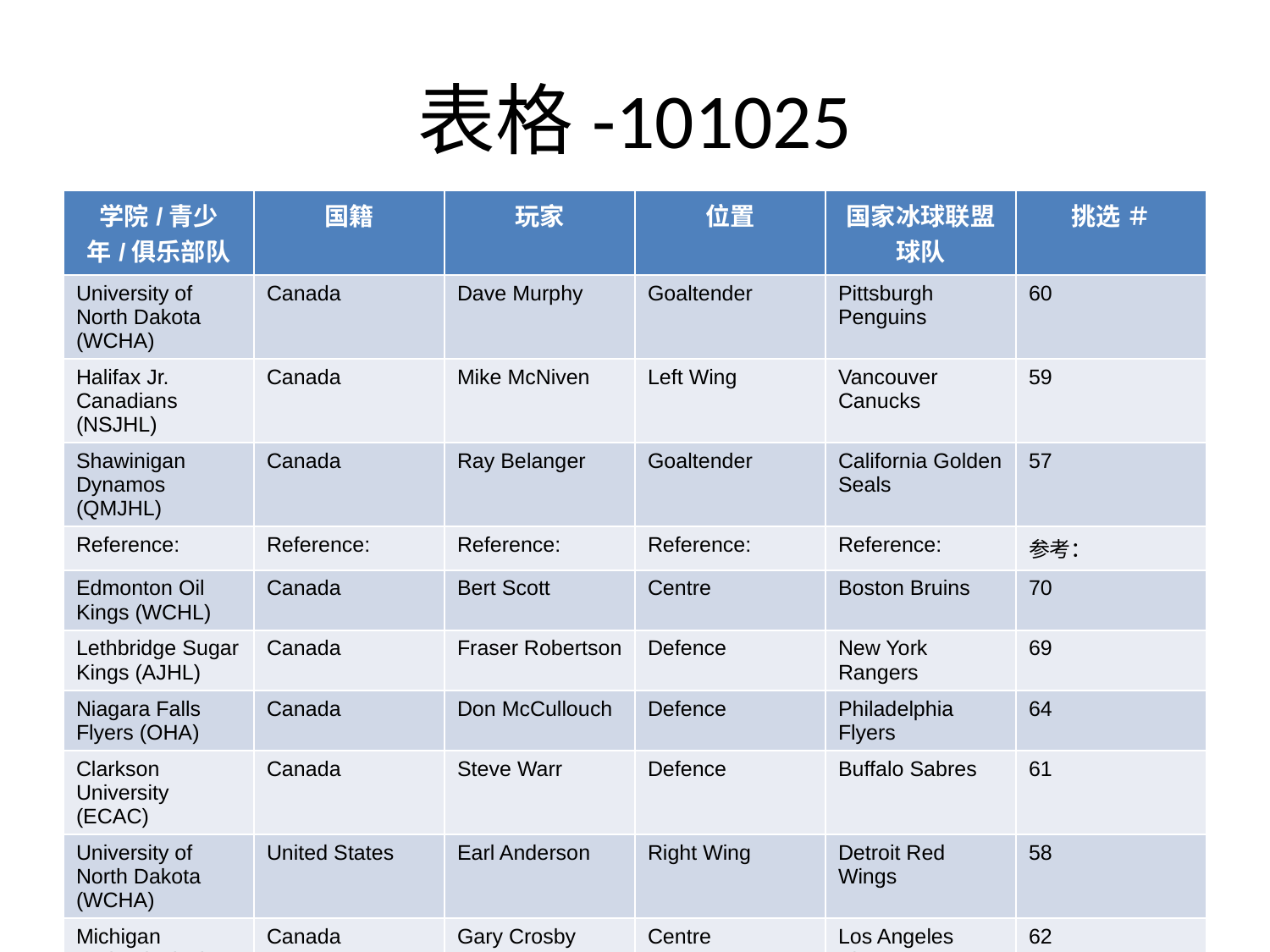

# 表格-101025
| 学院/青少年/俱乐部队 | 国籍 | 玩家 | 位置 | 国家冰球联盟球队 | 挑选 ＃ |
| --- | --- | --- | --- | --- | --- |
| University of North Dakota (WCHA) | Canada | Dave Murphy | Goaltender | Pittsburgh Penguins | 60 |
| Halifax Jr. Canadians (NSJHL) | Canada | Mike McNiven | Left Wing | Vancouver Canucks | 59 |
| Shawinigan Dynamos (QMJHL) | Canada | Ray Belanger | Goaltender | California Golden Seals | 57 |
| Reference: | Reference: | Reference: | Reference: | Reference: | 参考： |
| Edmonton Oil Kings (WCHL) | Canada | Bert Scott | Centre | Boston Bruins | 70 |
| Lethbridge Sugar Kings (AJHL) | Canada | Fraser Robertson | Defence | New York Rangers | 69 |
| Niagara Falls Flyers (OHA) | Canada | Don McCullouch | Defence | Philadelphia Flyers | 64 |
| Clarkson University (ECAC) | Canada | Steve Warr | Defence | Buffalo Sabres | 61 |
| University of North Dakota (WCHA) | United States | Earl Anderson | Right Wing | Detroit Red Wings | 58 |
| Michigan Technological University (WCHA) | Canada | Gary Crosby | Centre | Los Angeles Kings | 62 |
| University of Minnesota (WCHA) | United States | Dean Blais | Left Wing | Chicago Black Hawks | 68 |
| Sudbury Wolves (NOHA) | Canada | Bob Sykes | Left Wing | Toronto Maple Leafs | 65 |
| Calgary Centennials (WCHL) | Canada | Wayne Gibbs | Defence | St. Louis Blues | 66 |
| St Catharines Black Hawks (OHA) | Canada | Brian McBratney | Defence | Minnesota North Stars | 63 |
| University of Denver (WCHA) | Canada | Mike Busniuk | Defence | Montreal Canadiens | 67 |